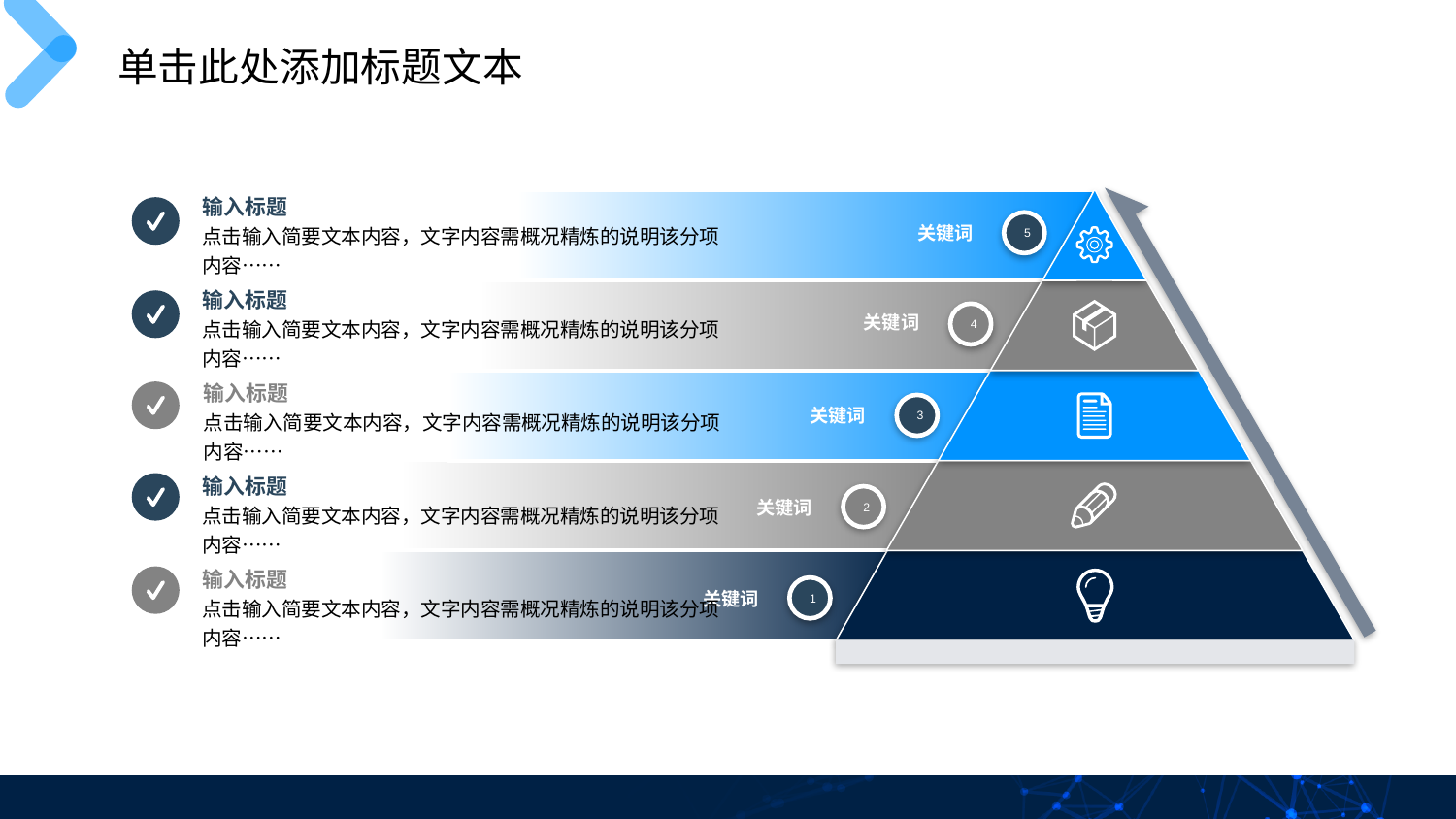

单击此处添加标题文本

5
关键词

关键词
4

3
关键词

2
关键词

1
关键词

输入标题
点击输入简要文本内容，文字内容需概况精炼的说明该分项内容……

输入标题
点击输入简要文本内容，文字内容需概况精炼的说明该分项内容……

输入标题
点击输入简要文本内容，文字内容需概况精炼的说明该分项内容……

输入标题
点击输入简要文本内容，文字内容需概况精炼的说明该分项内容……

输入标题
点击输入简要文本内容，文字内容需概况精炼的说明该分项内容……